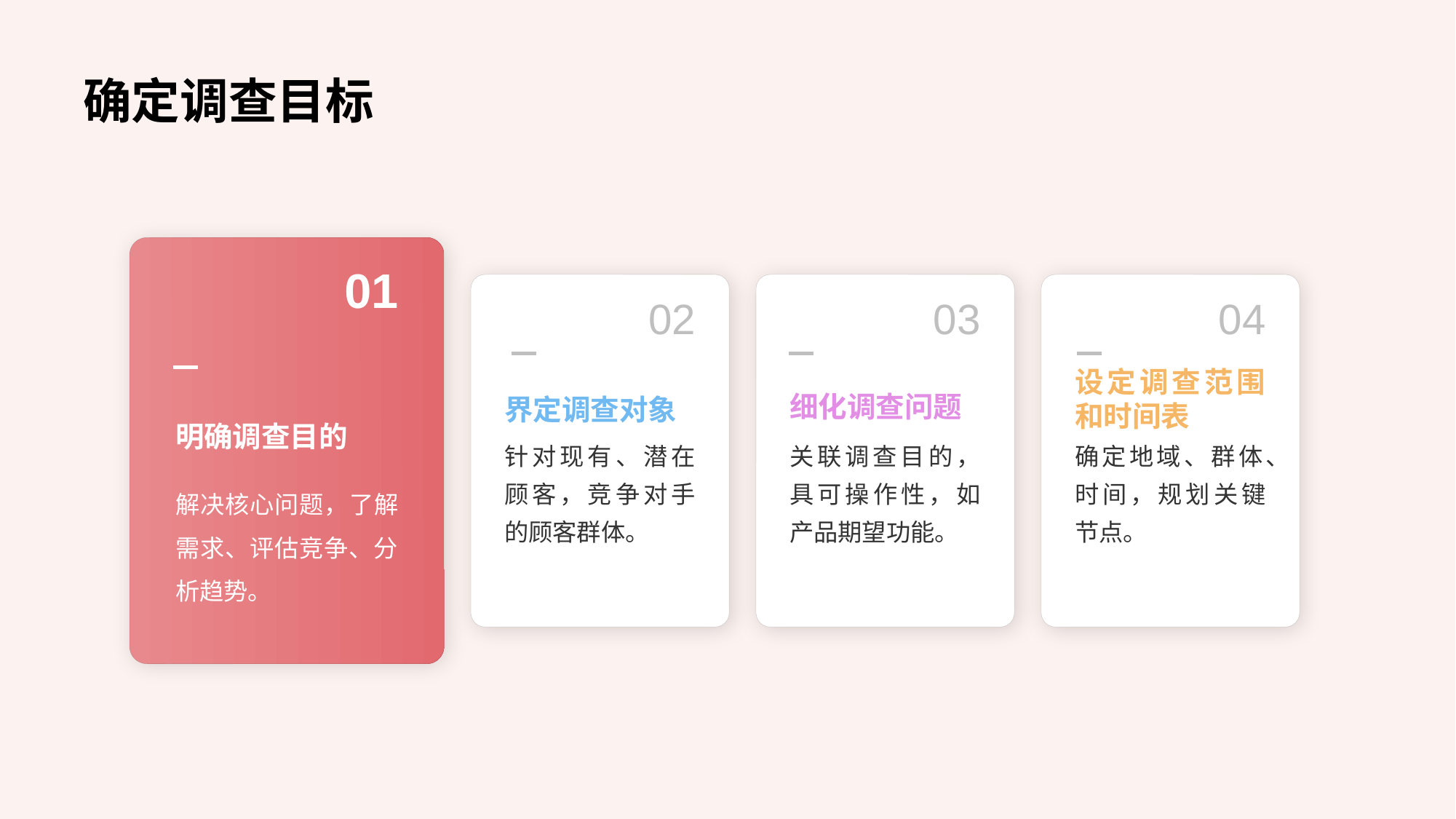

确定调查目标

01

02
03
04
明确调查目的
界定调查对象
细化调查问题
设定调查范围和时间表
针对现有、潜在顾客，竞争对手的顾客群体。
关联调查目的，具可操作性，如产品期望功能。
确定地域、群体、时间，规划关键节点。
解决核心问题，了解需求、评估竞争、分析趋势。